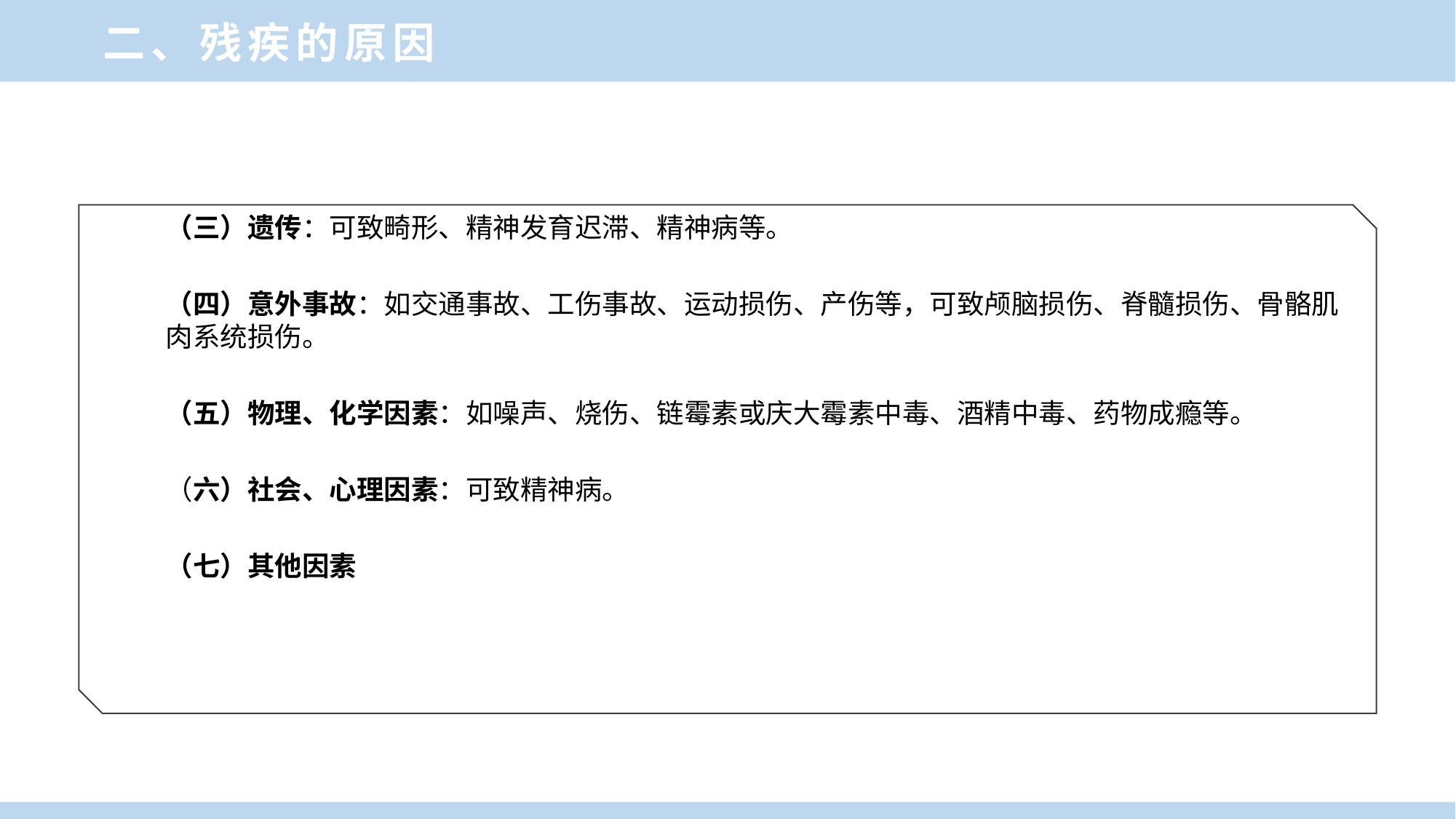

二、残疾的原因

（三）遗传：可致畸形、精神发育迟滞、精神病等。

（四）意外事故：如交通事故、工伤事故、运动损伤、产伤等，可致颅脑损伤、脊髓损伤、骨骼肌肉系统损伤。

（五）物理、化学因素：如噪声、烧伤、链霉素或庆大霉素中毒、酒精中毒、药物成瘾等。

（六）社会、心理因素：可致精神病。

（七）其他因素